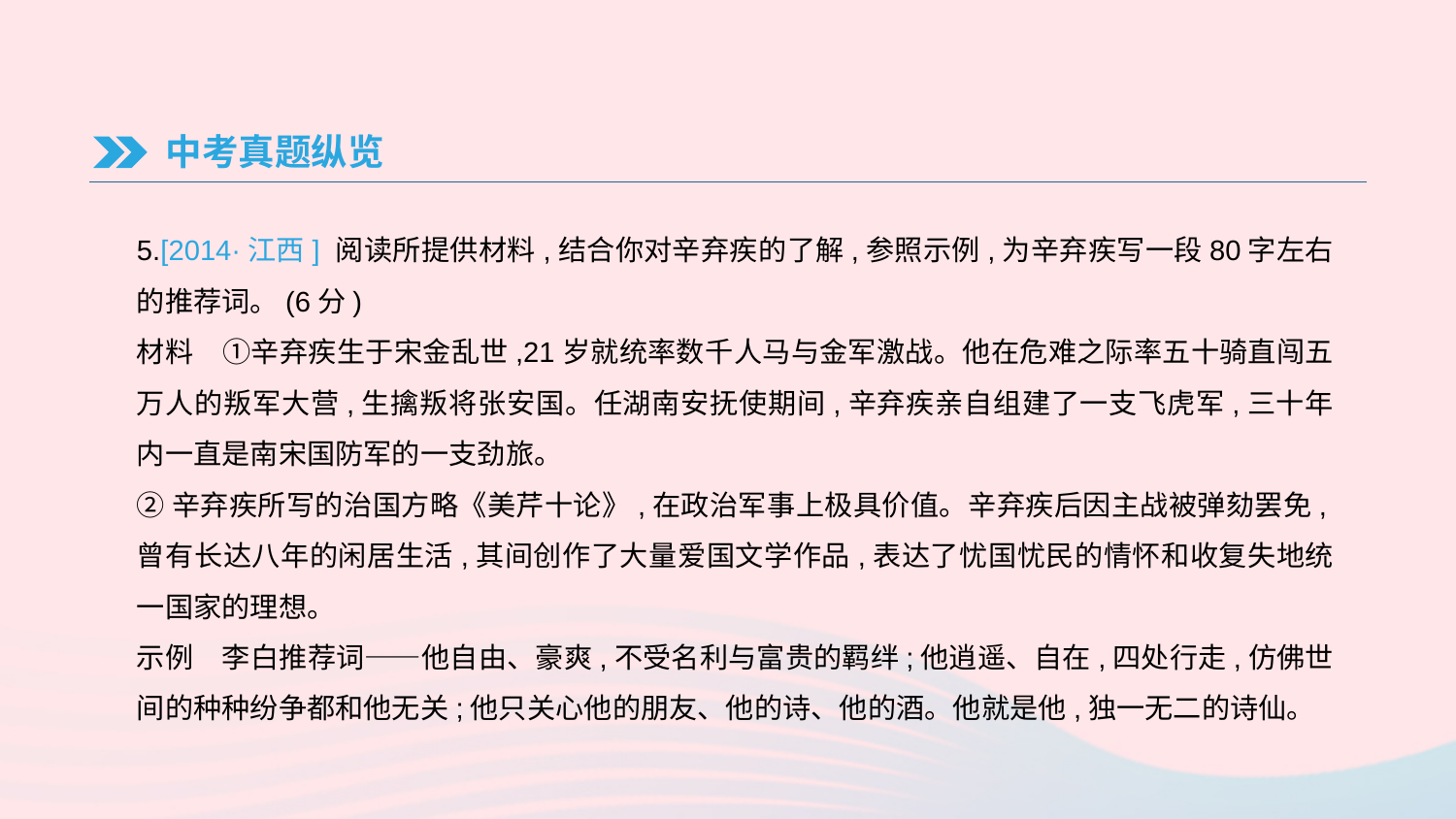

中考真题纵览

5.[2014·江西] 阅读所提供材料,结合你对辛弃疾的了解,参照示例,为辛弃疾写一段80字左右的推荐词。(6分)
材料　①辛弃疾生于宋金乱世,21岁就统率数千人马与金军激战。他在危难之际率五十骑直闯五万人的叛军大营,生擒叛将张安国。任湖南安抚使期间,辛弃疾亲自组建了一支飞虎军,三十年内一直是南宋国防军的一支劲旅。
②辛弃疾所写的治国方略《美芹十论》,在政治军事上极具价值。辛弃疾后因主战被弹劾罢免,曾有长达八年的闲居生活,其间创作了大量爱国文学作品,表达了忧国忧民的情怀和收复失地统一国家的理想。
示例　李白推荐词——他自由、豪爽,不受名利与富贵的羁绊;他逍遥、自在,四处行走,仿佛世间的种种纷争都和他无关;他只关心他的朋友、他的诗、他的酒。他就是他,独一无二的诗仙。